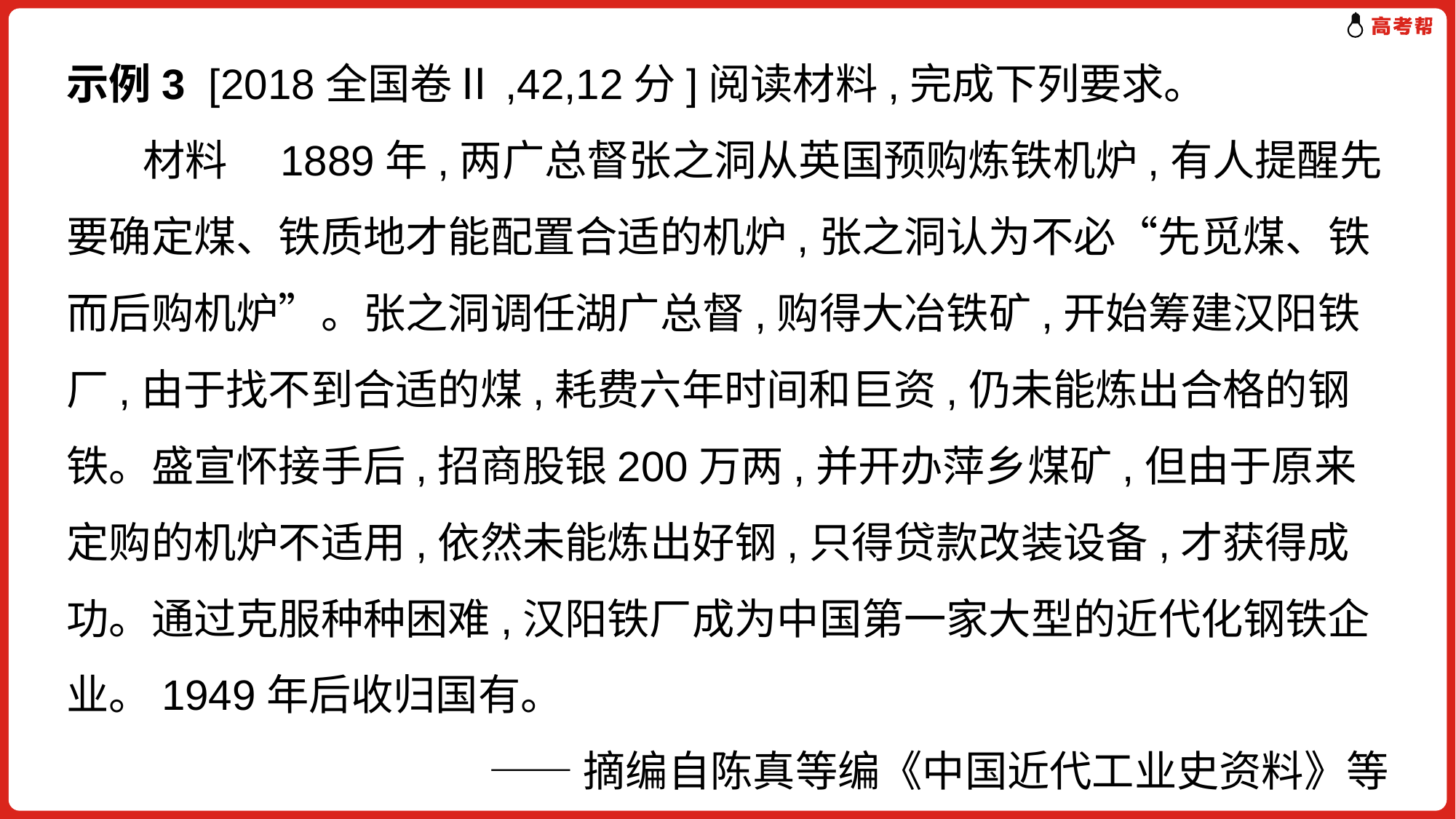

示例3  [2018全国卷Ⅱ,42,12分]阅读材料,完成下列要求。
       材料　1889年,两广总督张之洞从英国预购炼铁机炉,有人提醒先要确定煤、铁质地才能配置合适的机炉,张之洞认为不必“先觅煤、铁而后购机炉”。张之洞调任湖广总督,购得大冶铁矿,开始筹建汉阳铁厂,由于找不到合适的煤,耗费六年时间和巨资,仍未能炼出合格的钢铁。盛宣怀接手后,招商股银200万两,并开办萍乡煤矿,但由于原来定购的机炉不适用,依然未能炼出好钢,只得贷款改装设备,才获得成功。通过克服种种困难,汉阳铁厂成为中国第一家大型的近代化钢铁企业。1949年后收归国有。
——摘编自陈真等编《中国近代工业史资料》等